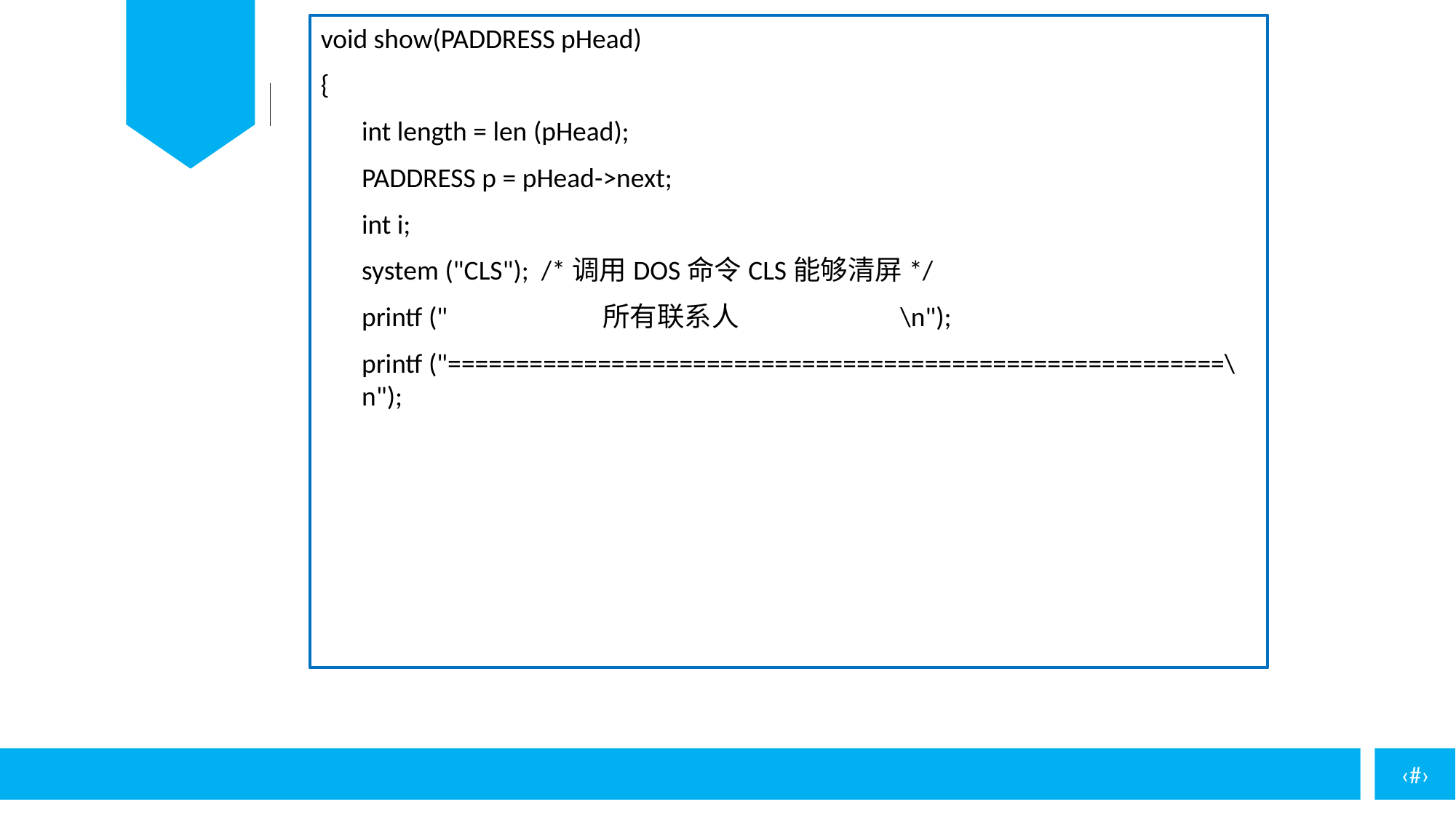

void show(PADDRESS pHead)
{
	int length = len (pHead);
	PADDRESS p = pHead->next;
	int i;
	system ("CLS");  /*调用DOS命令CLS能够清屏*/
	printf ("                        所有联系人                         \n");
	printf ("=========================================================\n");